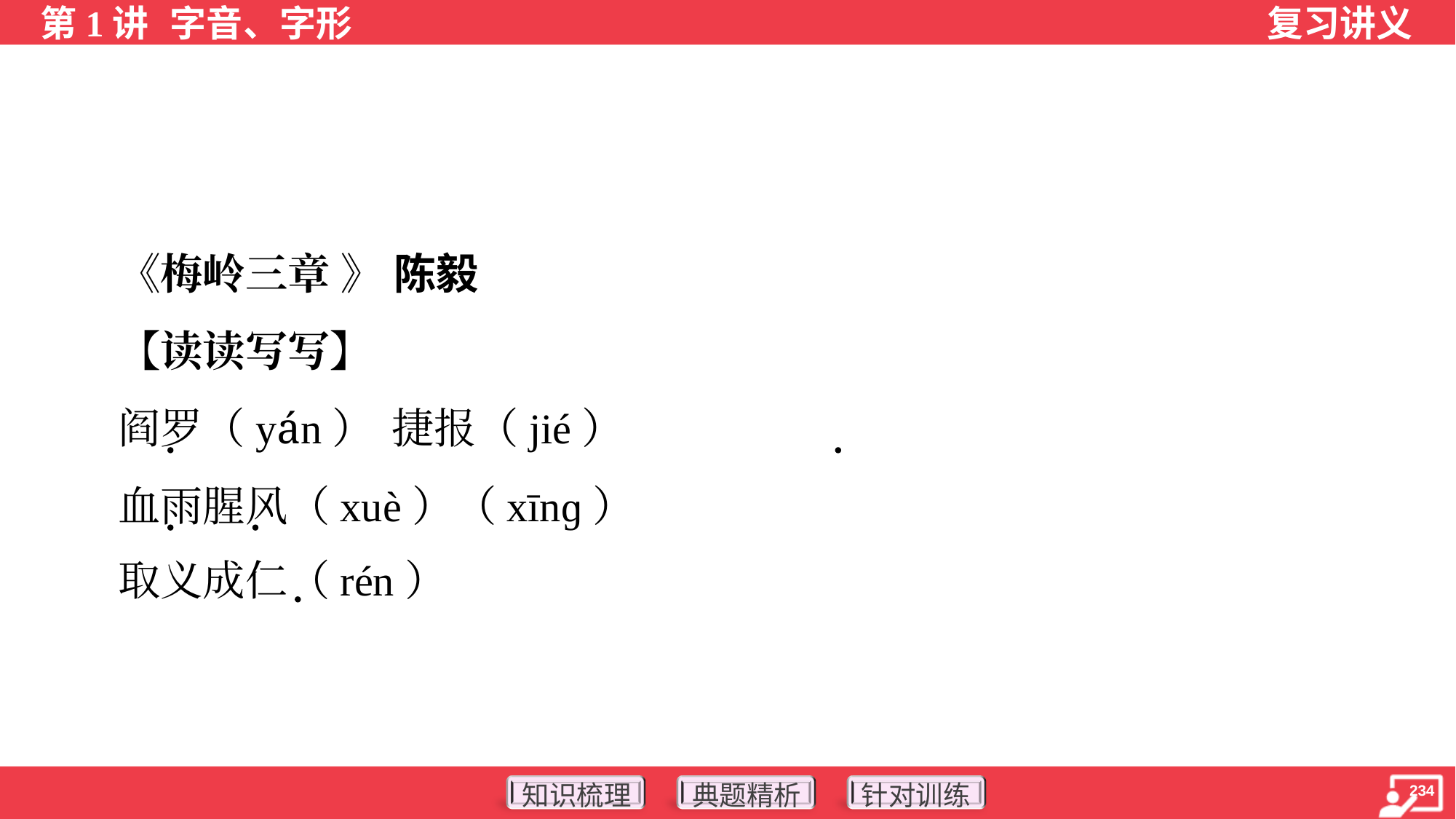

《梅岭三章 》 陈毅
    【读读写写】
    阎罗（yán）	捷报（jié）
    血雨腥风（xuè）（xīnɡ）
    取义成仁（rén）